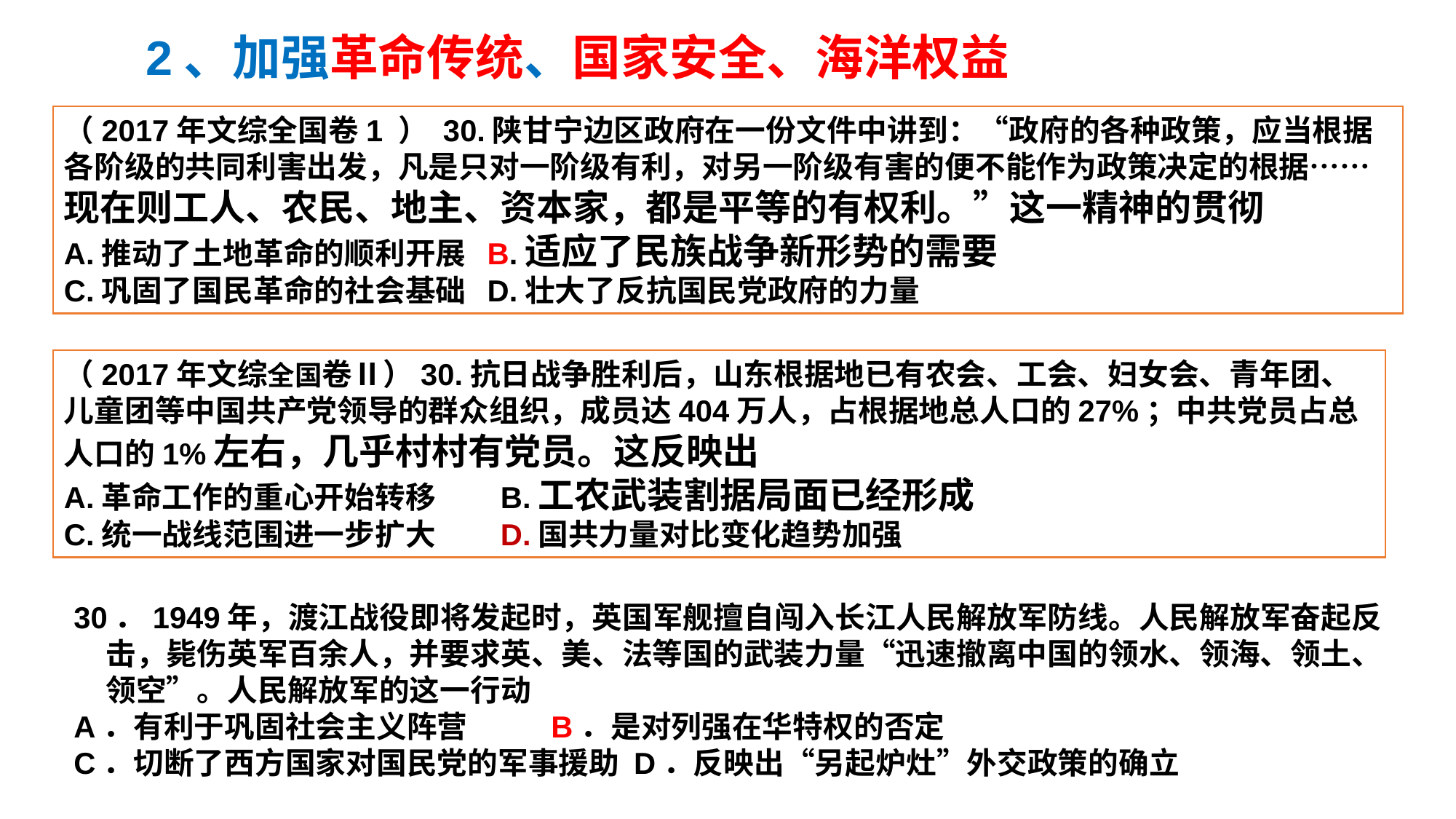

2、加强革命传统、国家安全、海洋权益
（2017年文综全国卷1 ） 30.陕甘宁边区政府在一份文件中讲到：“政府的各种政策，应当根据各阶级的共同利害出发，凡是只对一阶级有利，对另一阶级有害的便不能作为政策决定的根据……现在则工人、农民、地主、资本家，都是平等的有权利。”这一精神的贯彻
A.推动了土地革命的顺利开展  B.适应了民族战争新形势的需要
C.巩固了国民革命的社会基础  D.壮大了反抗国民党政府的力量
（2017年文综全国卷Ⅱ）30.抗日战争胜利后，山东根据地已有农会、工会、妇女会、青年团、儿童团等中国共产党领导的群众组织，成员达404万人，占根据地总人口的27%；中共党员占总人口的1%左右，几乎村村有党员。这反映出
A.革命工作的重心开始转移	B.工农武装割据局面已经形成
C.统一战线范围进一步扩大	D.国共力量对比变化趋势加强
30．1949年，渡江战役即将发起时，英国军舰擅自闯入长江人民解放军防线。人民解放军奋起反击，毙伤英军百余人，并要求英、美、法等国的武装力量“迅速撤离中国的领水、领海、领土、领空”。人民解放军的这一行动
A．有利于巩固社会主义阵营           B．是对列强在华特权的否定
C．切断了西方国家对国民党的军事援助 D．反映出“另起炉灶”外交政策的确立